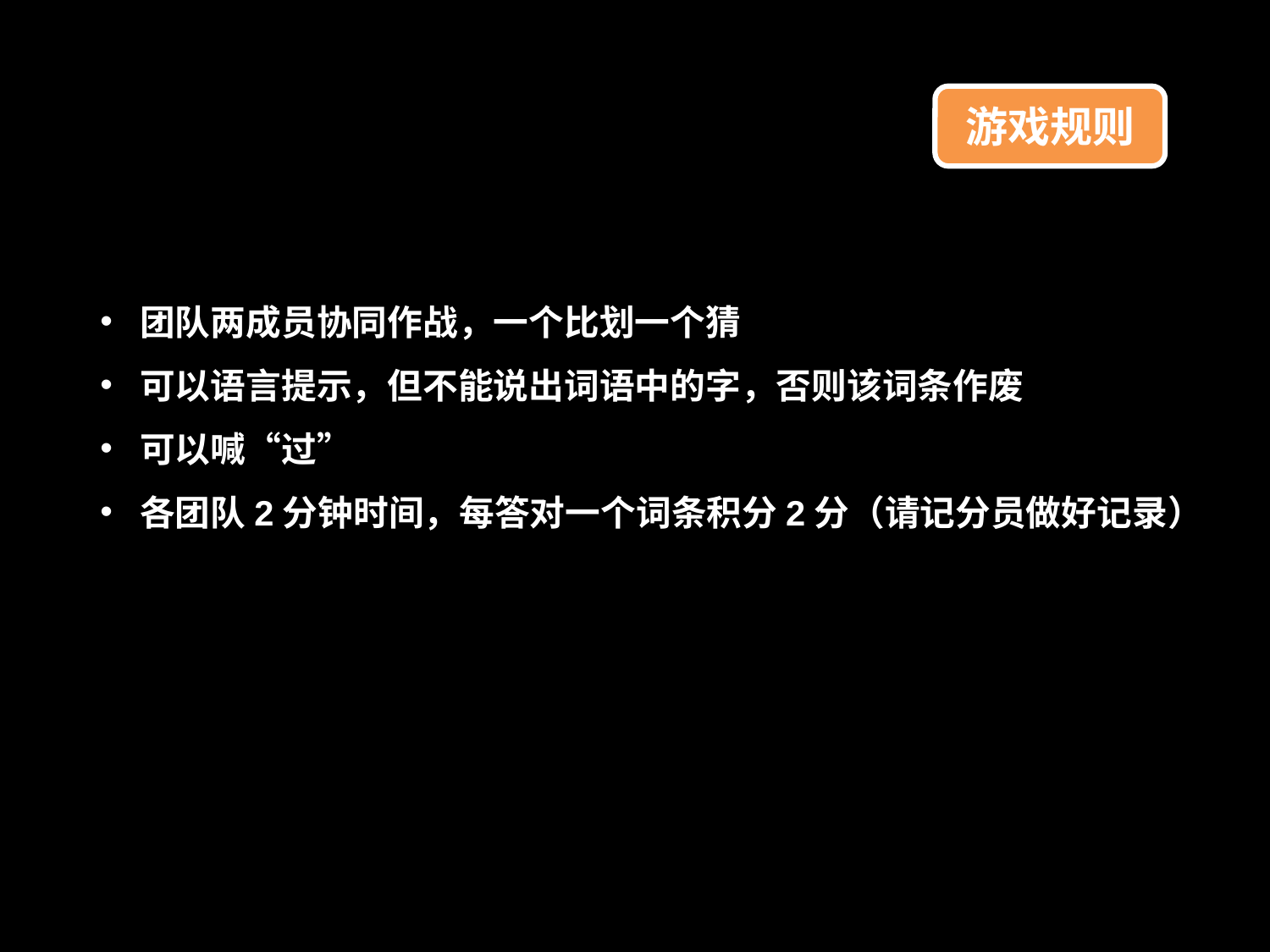

游戏规则
团队两成员协同作战，一个比划一个猜
可以语言提示，但不能说出词语中的字，否则该词条作废
可以喊“过”
各团队2分钟时间，每答对一个词条积分2分（请记分员做好记录）